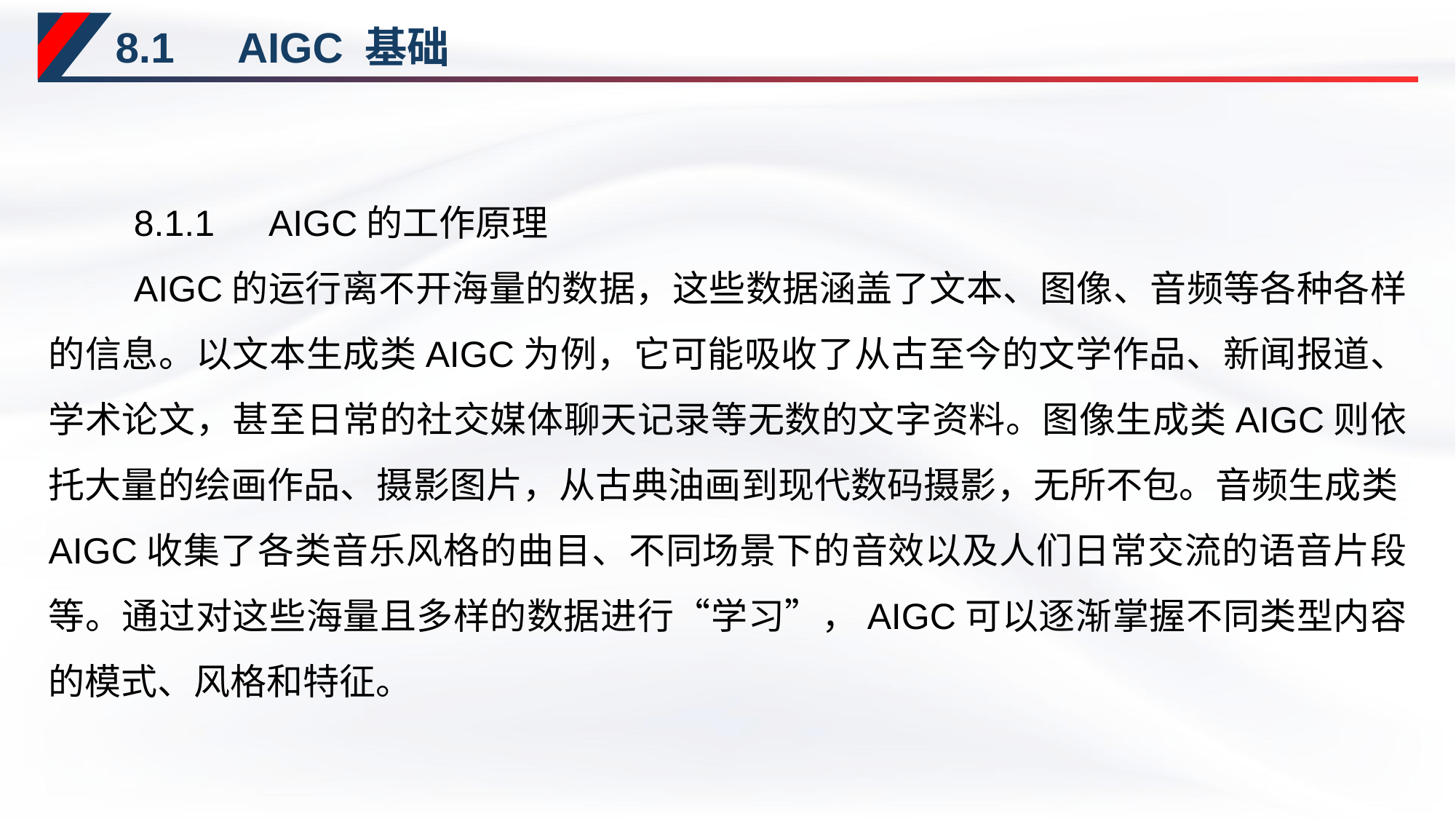

# 8.1　AIGC 基础
8.1.1　AIGC的工作原理
AIGC的运行离不开海量的数据，这些数据涵盖了文本、图像、音频等各种各样的信息。以文本生成类AIGC为例，它可能吸收了从古至今的文学作品、新闻报道、学术论文，甚至日常的社交媒体聊天记录等无数的文字资料。图像生成类AIGC则依托大量的绘画作品、摄影图片，从古典油画到现代数码摄影，无所不包。音频生成类AIGC收集了各类音乐风格的曲目、不同场景下的音效以及人们日常交流的语音片段等。通过对这些海量且多样的数据进行“学习”，AIGC可以逐渐掌握不同类型内容的模式、风格和特征。